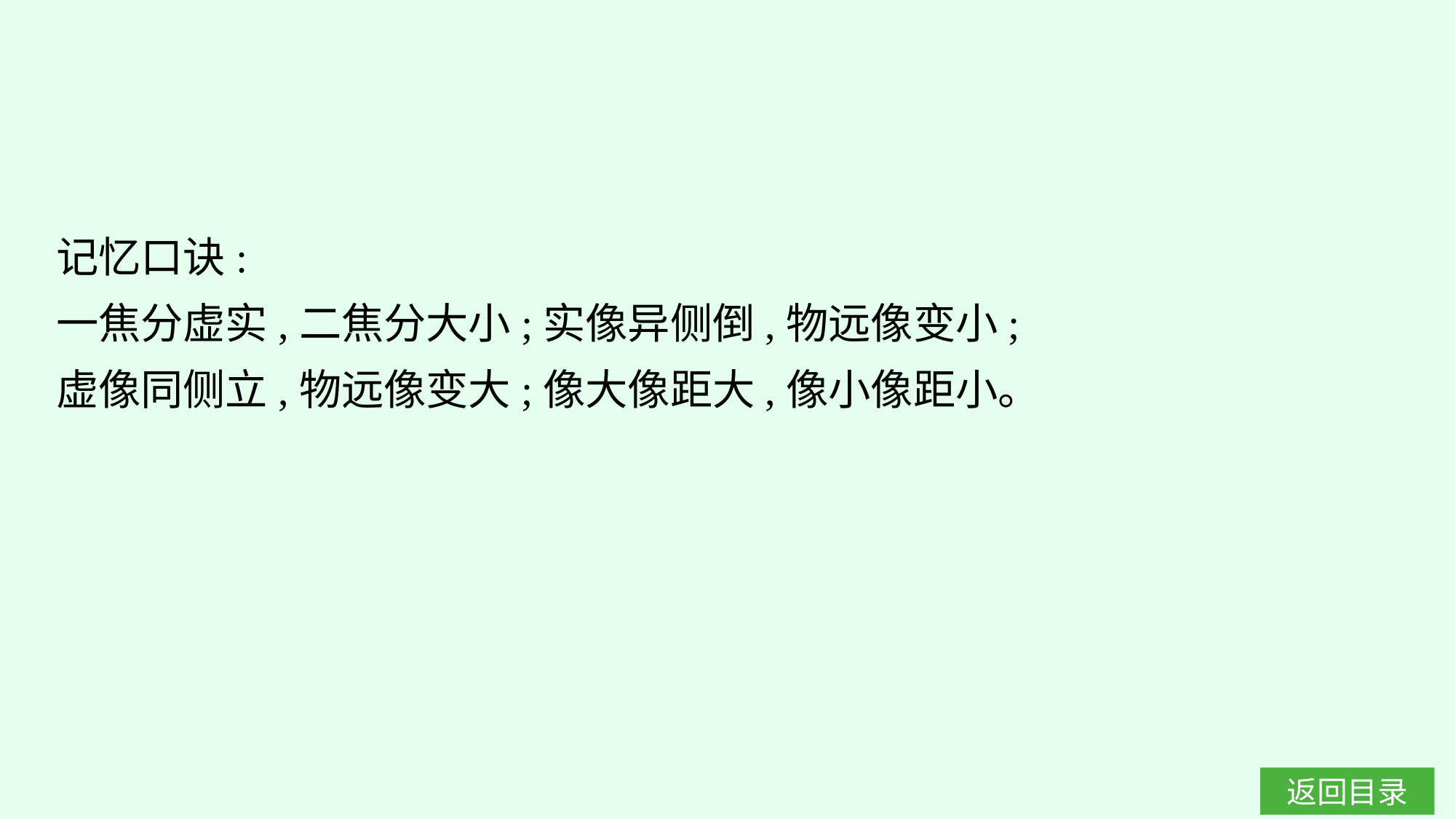

记忆口诀:
一焦分虚实,二焦分大小;实像异侧倒,物远像变小;
虚像同侧立,物远像变大;像大像距大,像小像距小。